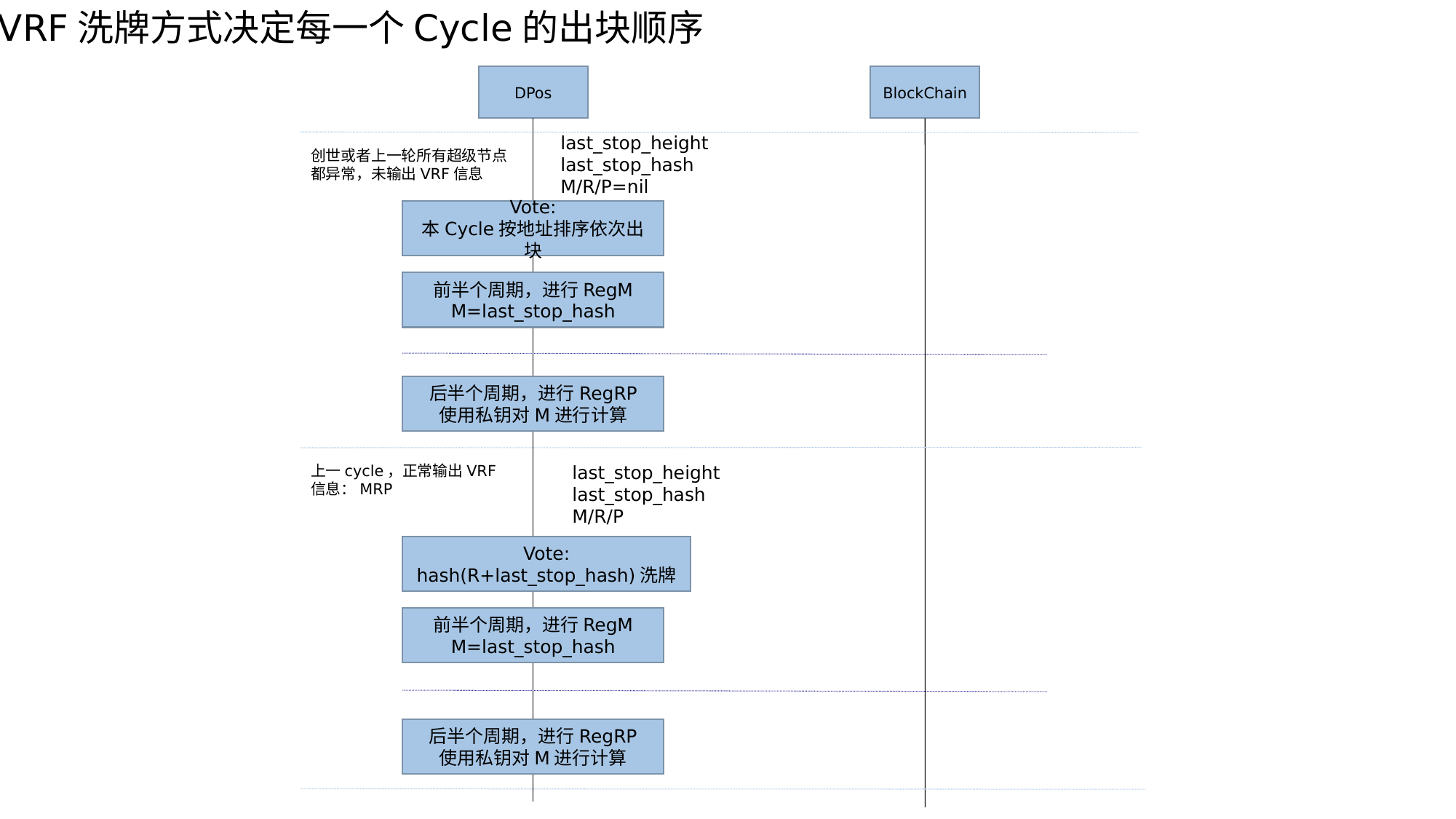

VRF洗牌方式决定每一个Cycle的出块顺序
DPos
BlockChain
last_stop_height
last_stop_hash
M/R/P=nil
创世或者上一轮所有超级节点都异常，未输出VRF信息
Vote:
本Cycle按地址排序依次出块
前半个周期，进行RegM
M=last_stop_hash
后半个周期，进行RegRP
使用私钥对M进行计算
上一cycle，正常输出VRF信息：MRP
last_stop_height
last_stop_hash
M/R/P
Vote:
hash(R+last_stop_hash)洗牌
前半个周期，进行RegM
M=last_stop_hash
后半个周期，进行RegRP
使用私钥对M进行计算